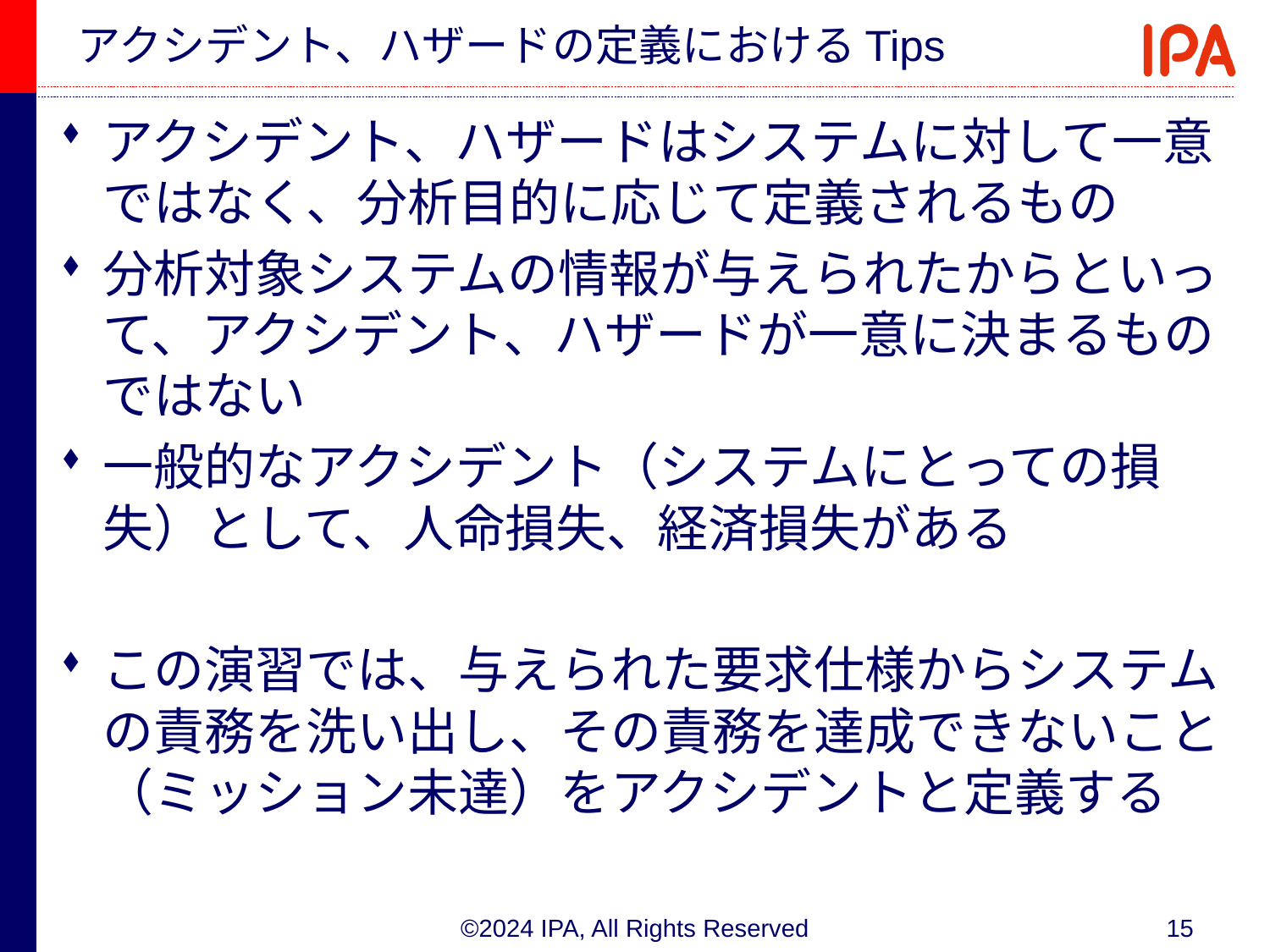

# アクシデント、ハザードの定義におけるTips
アクシデント、ハザードはシステムに対して一意ではなく、分析目的に応じて定義されるもの
分析対象システムの情報が与えられたからといって、アクシデント、ハザードが一意に決まるものではない
一般的なアクシデント（システムにとっての損失）として、人命損失、経済損失がある

この演習では、与えられた要求仕様からシステムの責務を洗い出し、その責務を達成できないこと（ミッション未達）をアクシデントと定義する
©2024 IPA, All Rights Reserved
15